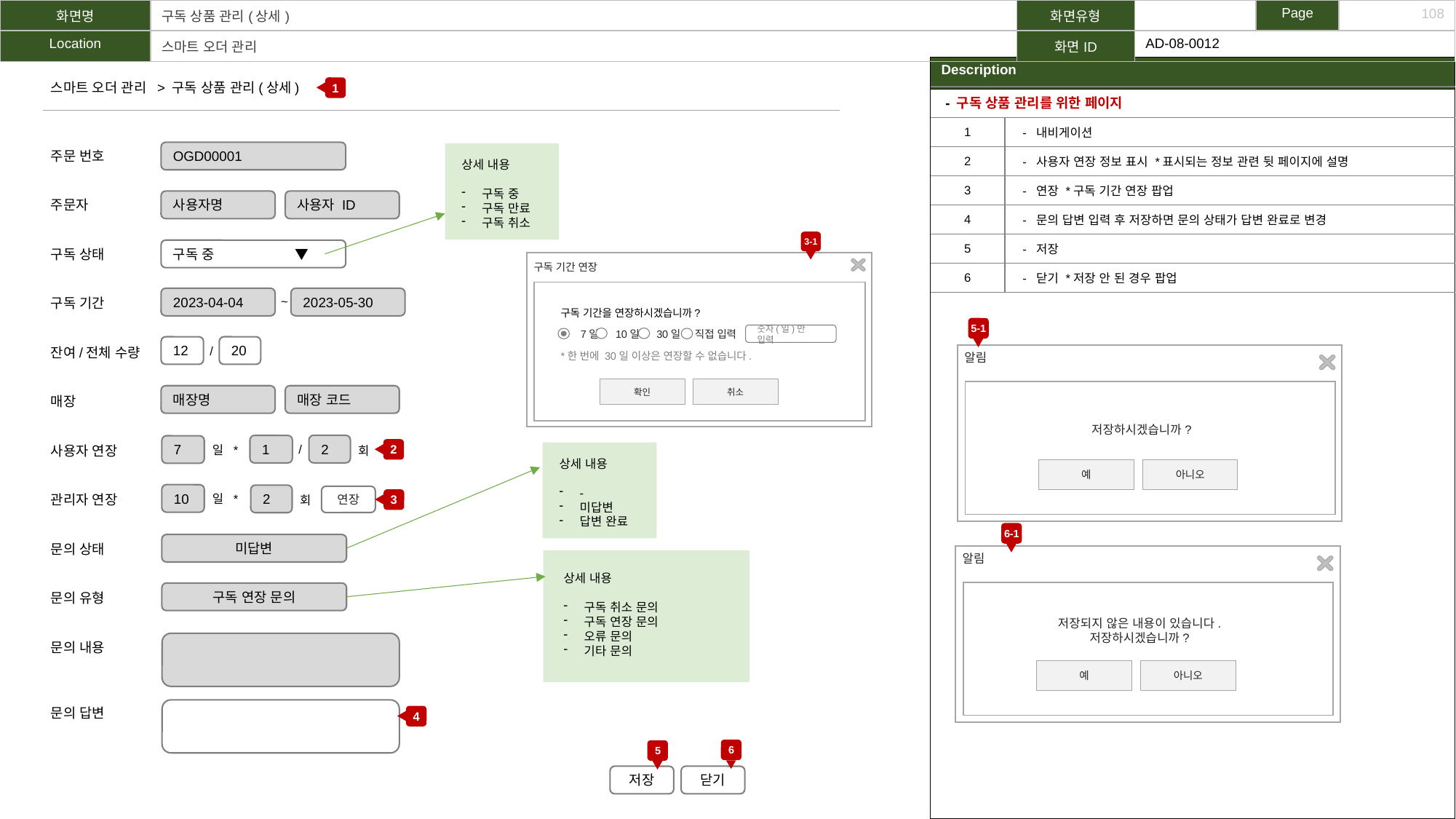

| 화면명 | 구독 상품 관리(상세) | 화면유형 |  | Page |  |
| --- | --- | --- | --- | --- | --- |
| Location | 스마트 오더 관리 | 화면ID | AD-08-0012 |  |  |
108
| Description |
| --- |
|  |
1

스마트 오더 관리  > 구독 상품 관리(상세)
| - 구독 상품 관리를 위한 페이지 |  |
| --- | --- |
| 1 | - 내비게이션 |
| 2 | - 사용자 연장 정보 표시 \*표시되는 정보 관련 뒷 페이지에 설명 |
| 3 | - 연장 \*구독 기간 연장 팝업 |
| 4 | - 문의 답변 입력 후 저장하면 문의 상태가 답변 완료로 변경 |
| 5 | - 저장 |
| 6 | - 닫기 \*저장 안 된 경우 팝업 |
주문 번호

주문자

구독 상태

구독 기간

잔여/전체 수량

매장

사용자 연장

관리자 연장

문의 상태

문의 유형

문의 내용

문의 답변
OGD00001

상세 내용

구독 중
구독 만료
구독 취소
사용자명
사용자 ID
3-1

구독 중                     ▼

구독 기간 연장

2023-04-04
2023-05-30
~
구독 기간을 연장하시겠습니까?
7일     10일     30일     직접 입력
5-1

숫자(일)만 입력

12
20
/
*한 번에 30일 이상은 연장할 수 없습니다.

알림

확인
취소

매장명
매장 코드
저장하시겠습니까?
2

2
1
7
/
일  *
회

상세 내용

-
미답변
답변 완료
아니오
예
10
3

2
일  *
연장
회
6-1

미답변

알림

상세 내용

구독 취소 문의
구독 연장 문의
오류 문의
기타 문의

구독 연장 문의
저장되지 않은 내용이 있습니다.
저장하시겠습니까?

아니오
예

4

6

5

저장
닫기